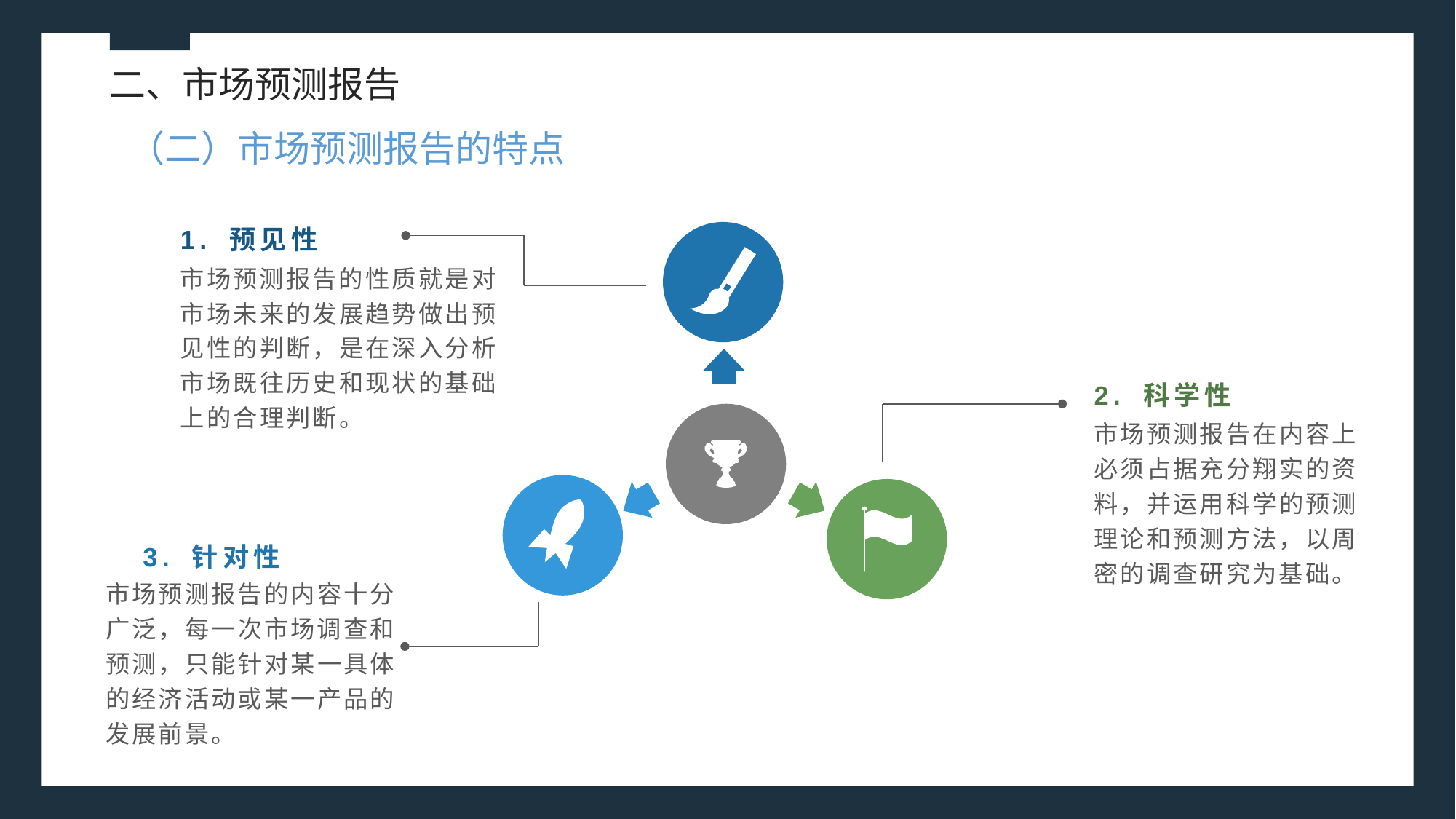

二、市场预测报告
（二）市场预测报告的特点
1. 预见性

市场预测报告的性质就是对市场未来的发展趋势做出预见性的判断，是在深入分析
市场既往历史和现状的基础上的合理判断。

2. 科学性

市场预测报告在内容上必须占据充分翔实的资料，并运用科学的预测理论和预测方法，以周密的调查研究为基础。

3. 针对性
市场预测报告的内容十分广泛，每一次市场调查和预测，只能针对某一具体的经济活动或某一产品的发展前景。